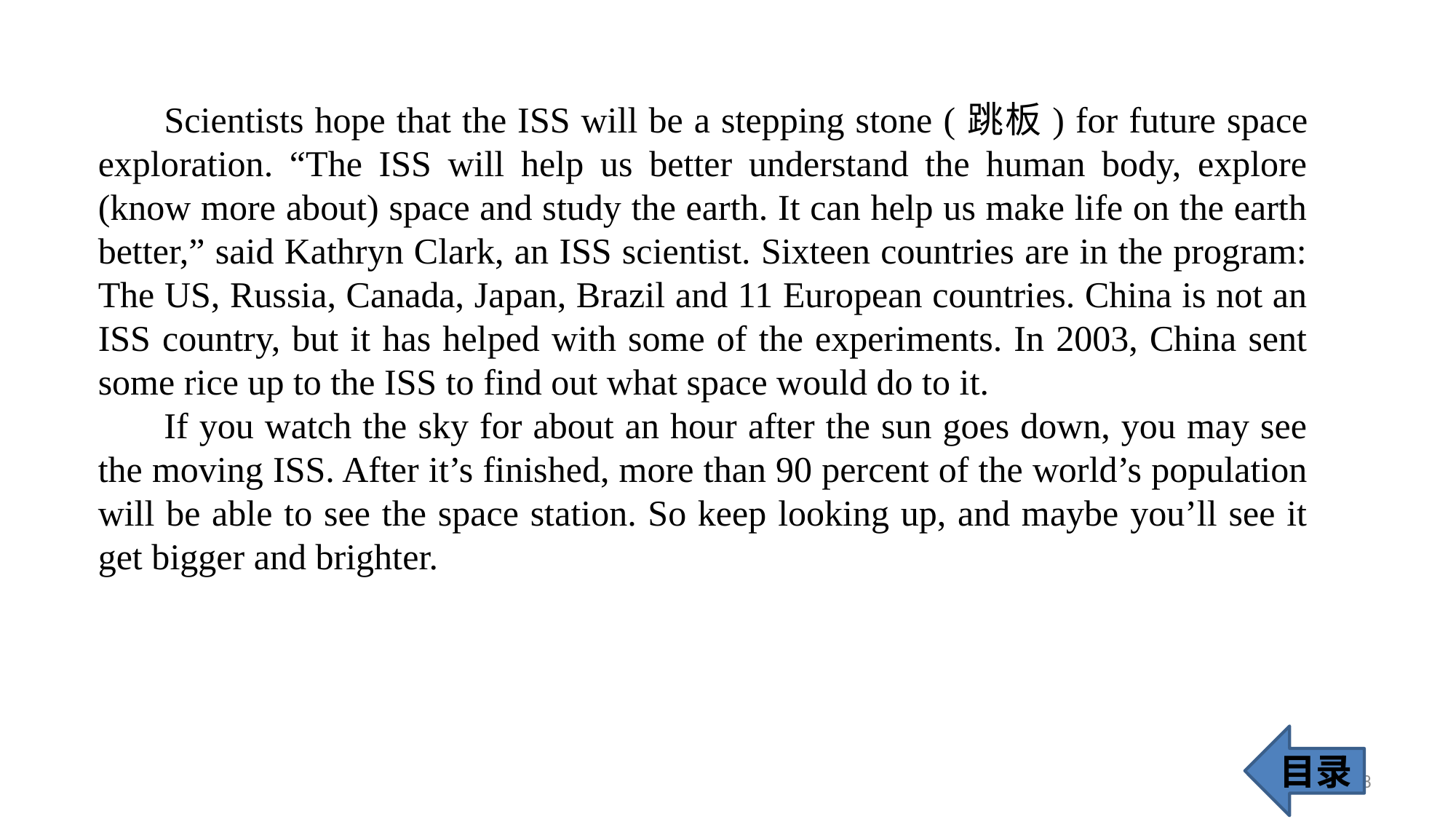

Scientists hope that the ISS will be a stepping stone (跳板) for future space exploration. “The ISS will help us better understand the human body, explore (know more about) space and study the earth. It can help us make life on the earth better,” said Kathryn Clark, an ISS scientist. Sixteen countries are in the program: The US, Russia, Canada, Japan, Brazil and 11 European countries. China is not an ISS country, but it has helped with some of the experiments. In 2003, China sent some rice up to the ISS to find out what space would do to it.
      If you watch the sky for about an hour after the sun goes down, you may see the moving ISS. After it’s finished, more than 90 percent of the world’s population will be able to see the space station. So keep looking up, and maybe you’ll see it get bigger and brighter.
目录
38